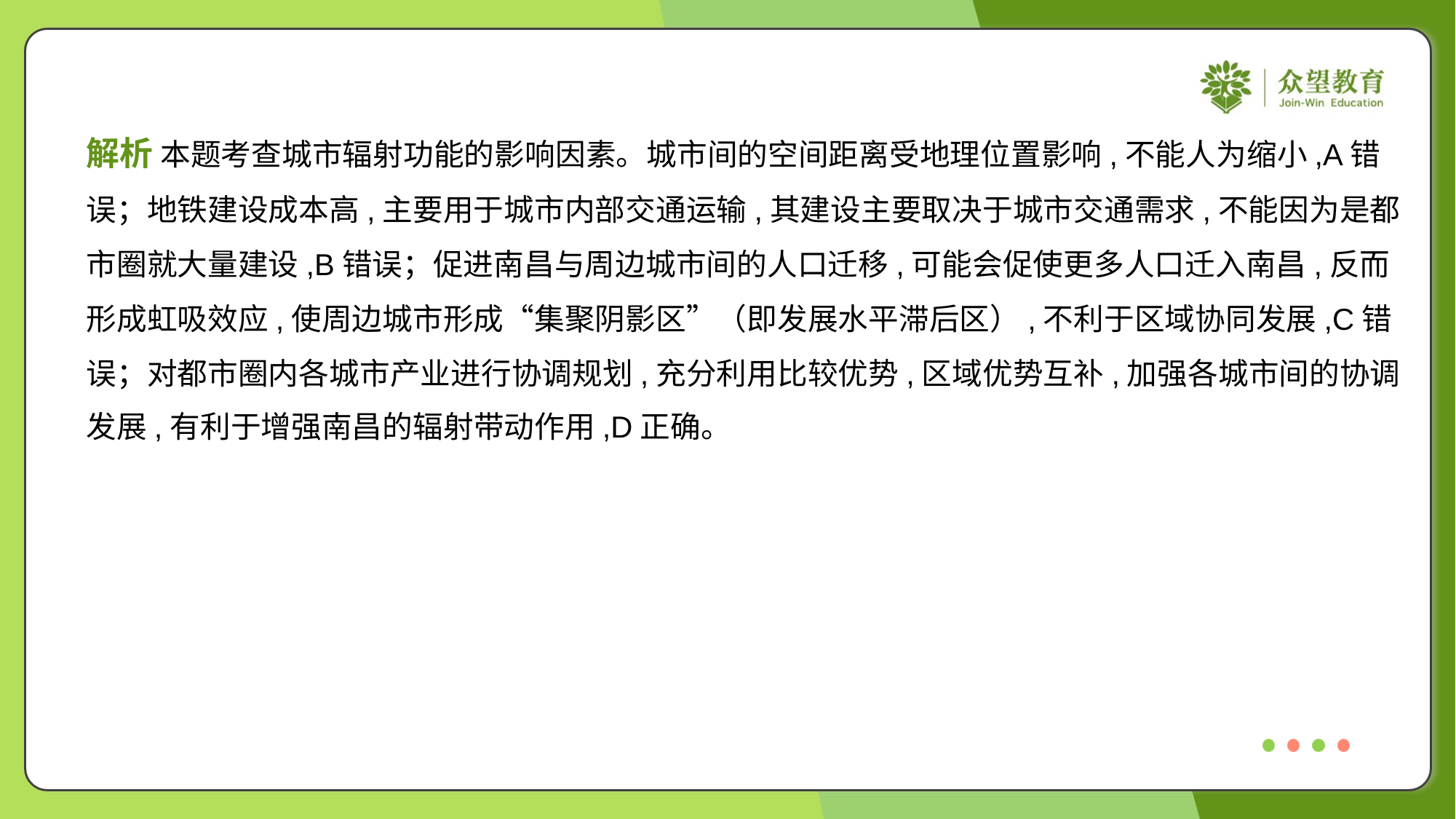

解析 本题考查城市辐射功能的影响因素。城市间的空间距离受地理位置影响,不能人为缩小,A错
误；地铁建设成本高,主要用于城市内部交通运输,其建设主要取决于城市交通需求,不能因为是都
市圈就大量建设,B错误；促进南昌与周边城市间的人口迁移,可能会促使更多人口迁入南昌,反而
形成虹吸效应,使周边城市形成“集聚阴影区”（即发展水平滞后区）,不利于区域协同发展,C错
误；对都市圈内各城市产业进行协调规划,充分利用比较优势,区域优势互补,加强各城市间的协调
发展,有利于增强南昌的辐射带动作用,D正确。